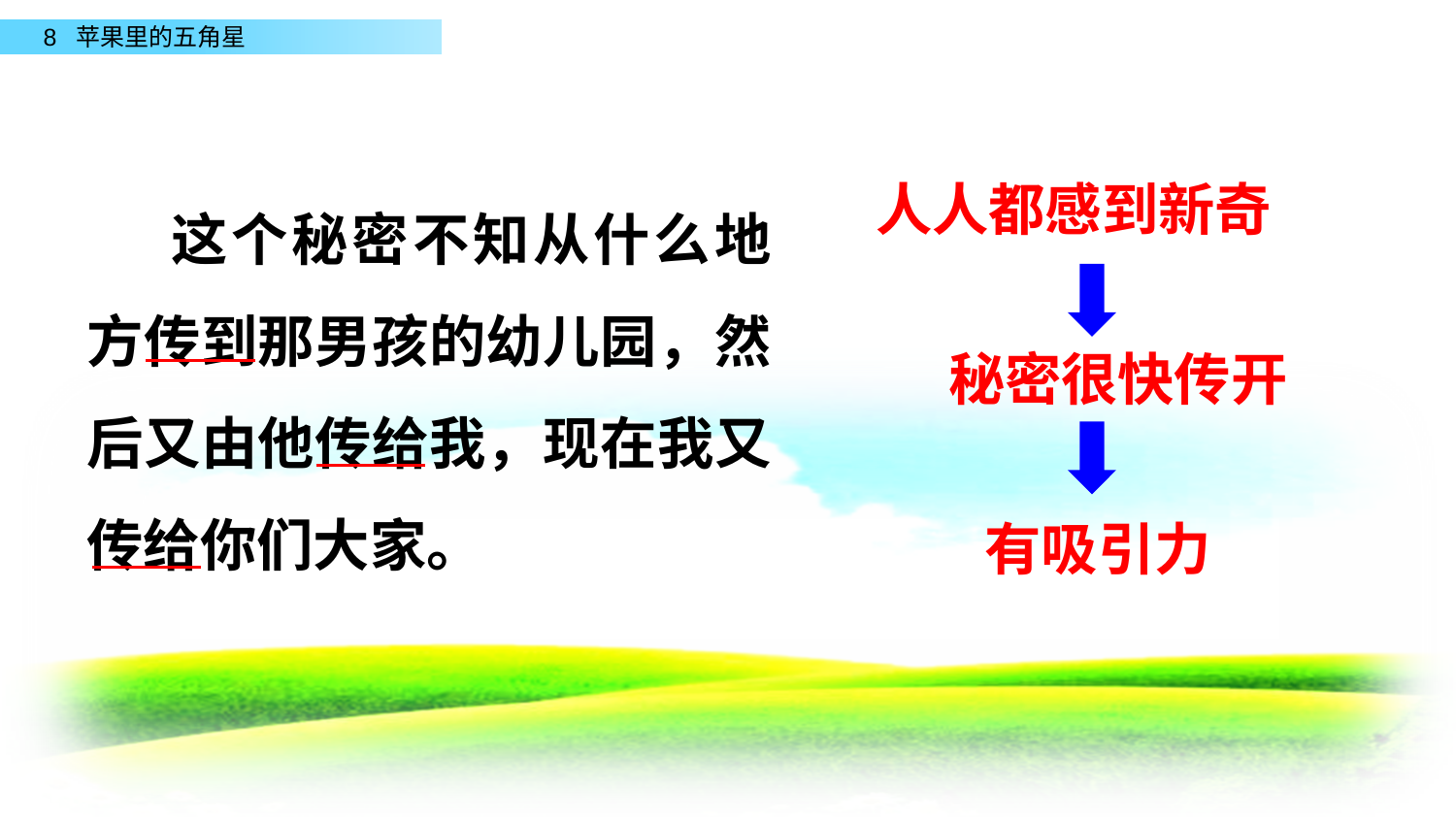

这个秘密不知从什么地方传到那男孩的幼儿园，然后又由他传给我，现在我又传给你们大家。
人人都感到新奇

秘密很快传开

有吸引力